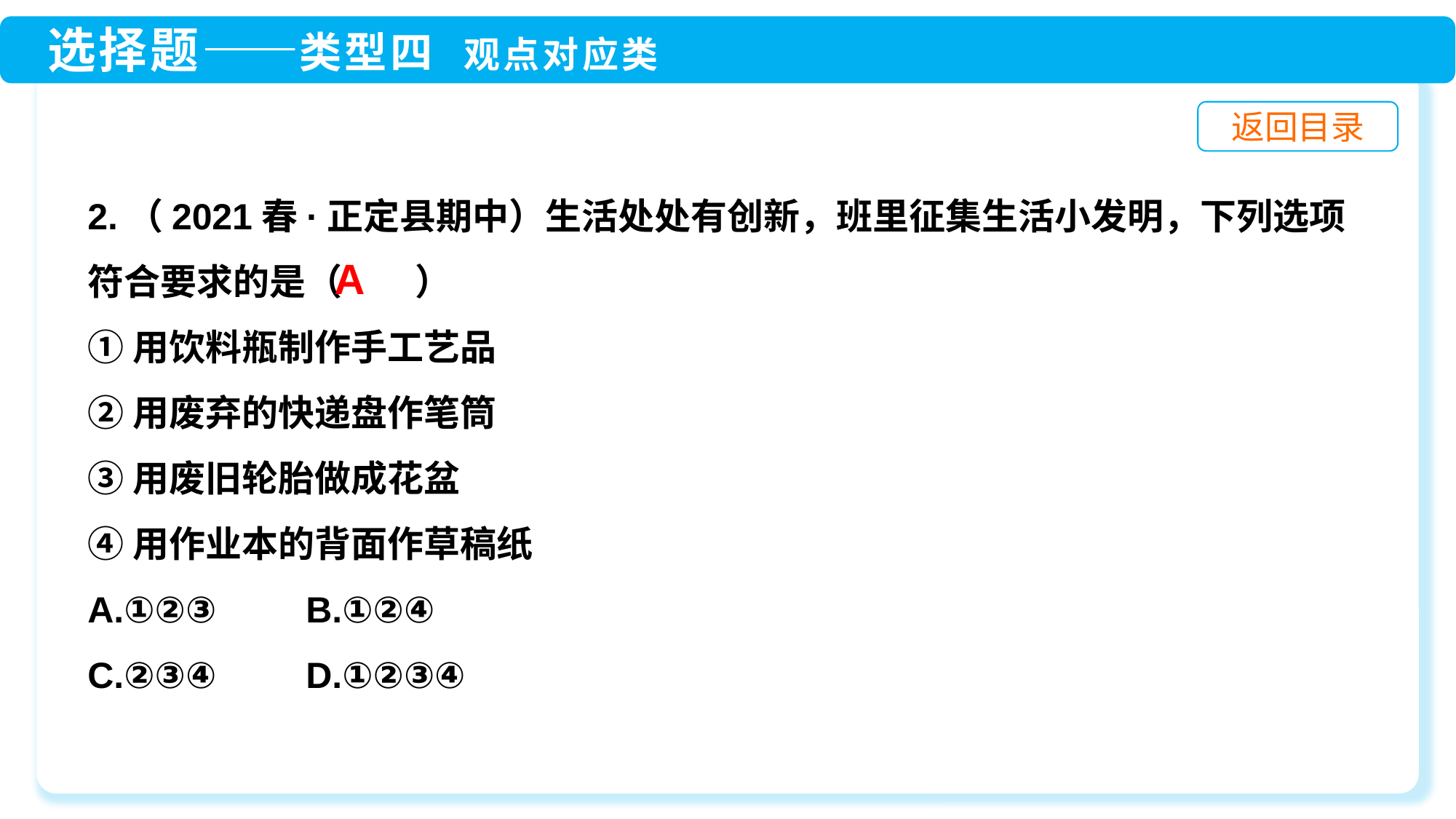

2.（2021春·正定县期中）生活处处有创新，班里征集生活小发明，下列选项符合要求的是（　　）
①用饮料瓶制作手工艺品
②用废弃的快递盘作笔筒
③用废旧轮胎做成花盆
④用作业本的背面作草稿纸
A.①②③	B.①②④
C.②③④	D.①②③④

A